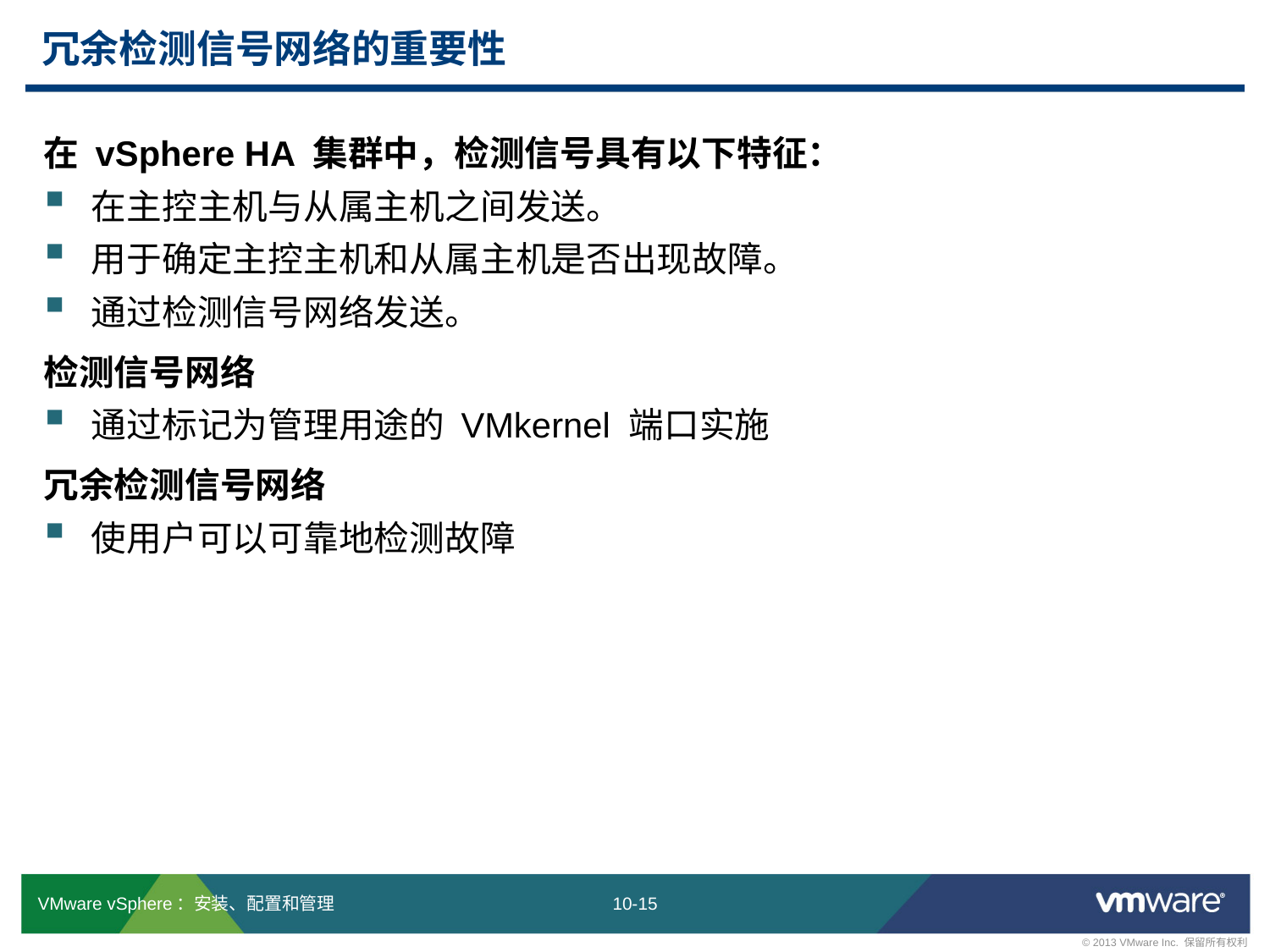

# 冗余检测信号网络的重要性
在 vSphere HA 集群中，检测信号具有以下特征：
在主控主机与从属主机之间发送。
用于确定主控主机和从属主机是否出现故障。
通过检测信号网络发送。
检测信号网络
通过标记为管理用途的 VMkernel 端口实施
冗余检测信号网络
使用户可以可靠地检测故障